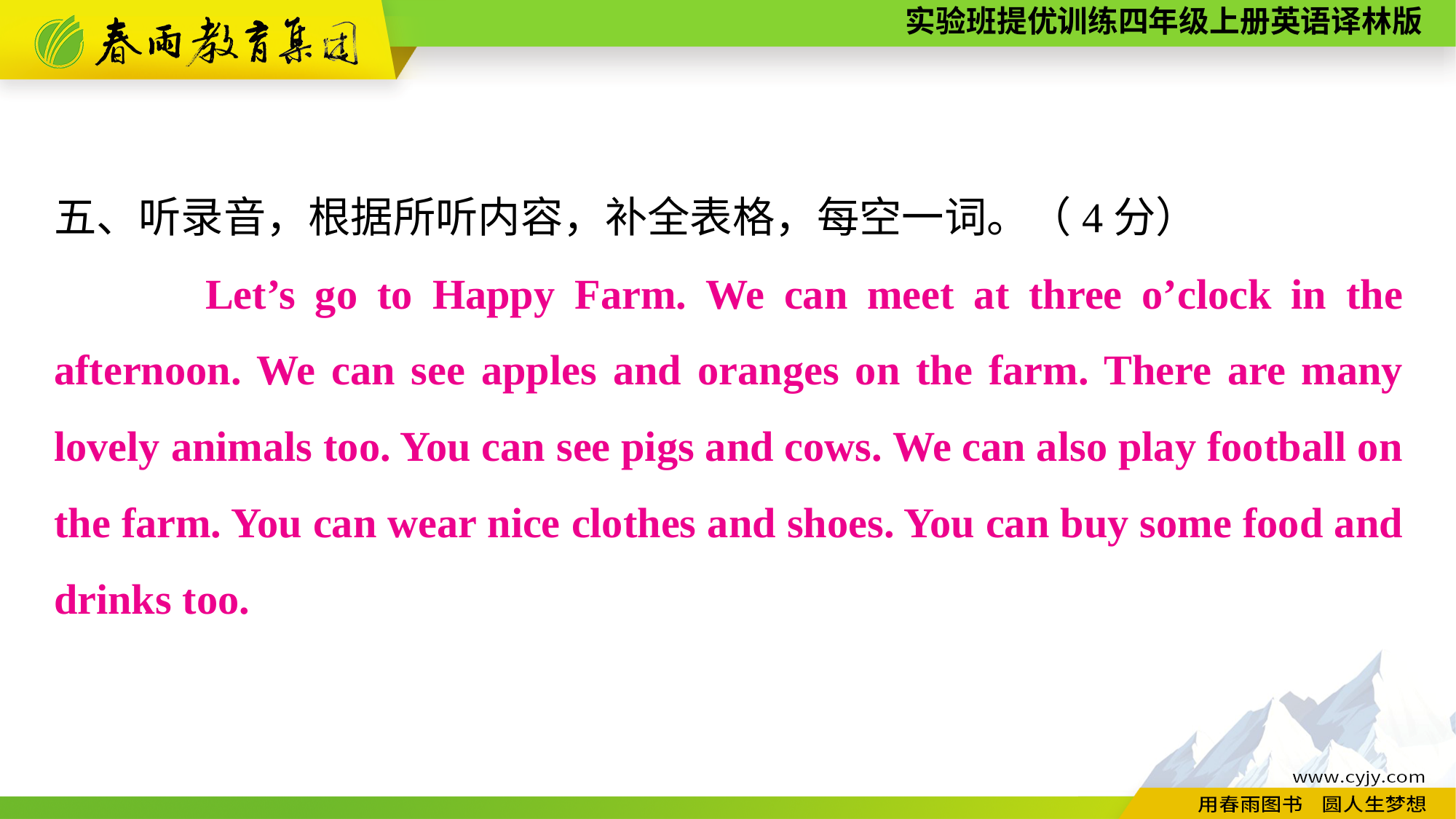

五、听录音，根据所听内容，补全表格，每空一词。（4分）
 　　Let’s go to Happy Farm. We can meet at three o’clock in the afternoon. We can see apples and oranges on the farm. There are many lovely animals too. You can see pigs and cows. We can also play football on the farm. You can wear nice clothes and shoes. You can buy some food and drinks too.